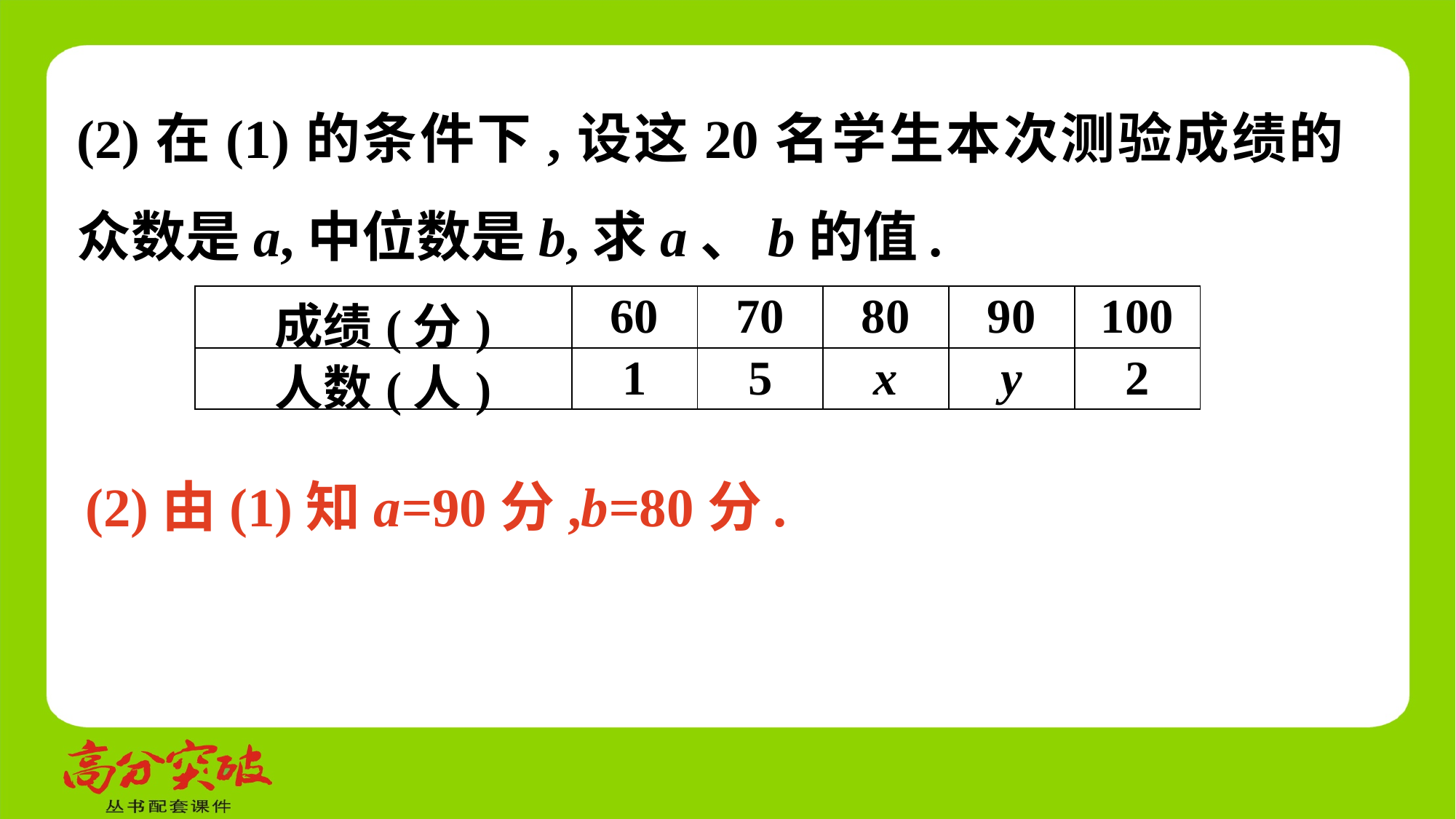

(2)在(1)的条件下,设这20名学生本次测验成绩的众数是a,中位数是b,求a、b的值.
| 成绩(分) | 60 | 70 | 80 | 90 | 100 |
| --- | --- | --- | --- | --- | --- |
| 人数(人) | 1 | 5 | x | y | 2 |
(2)由(1)知a=90分,b=80分.